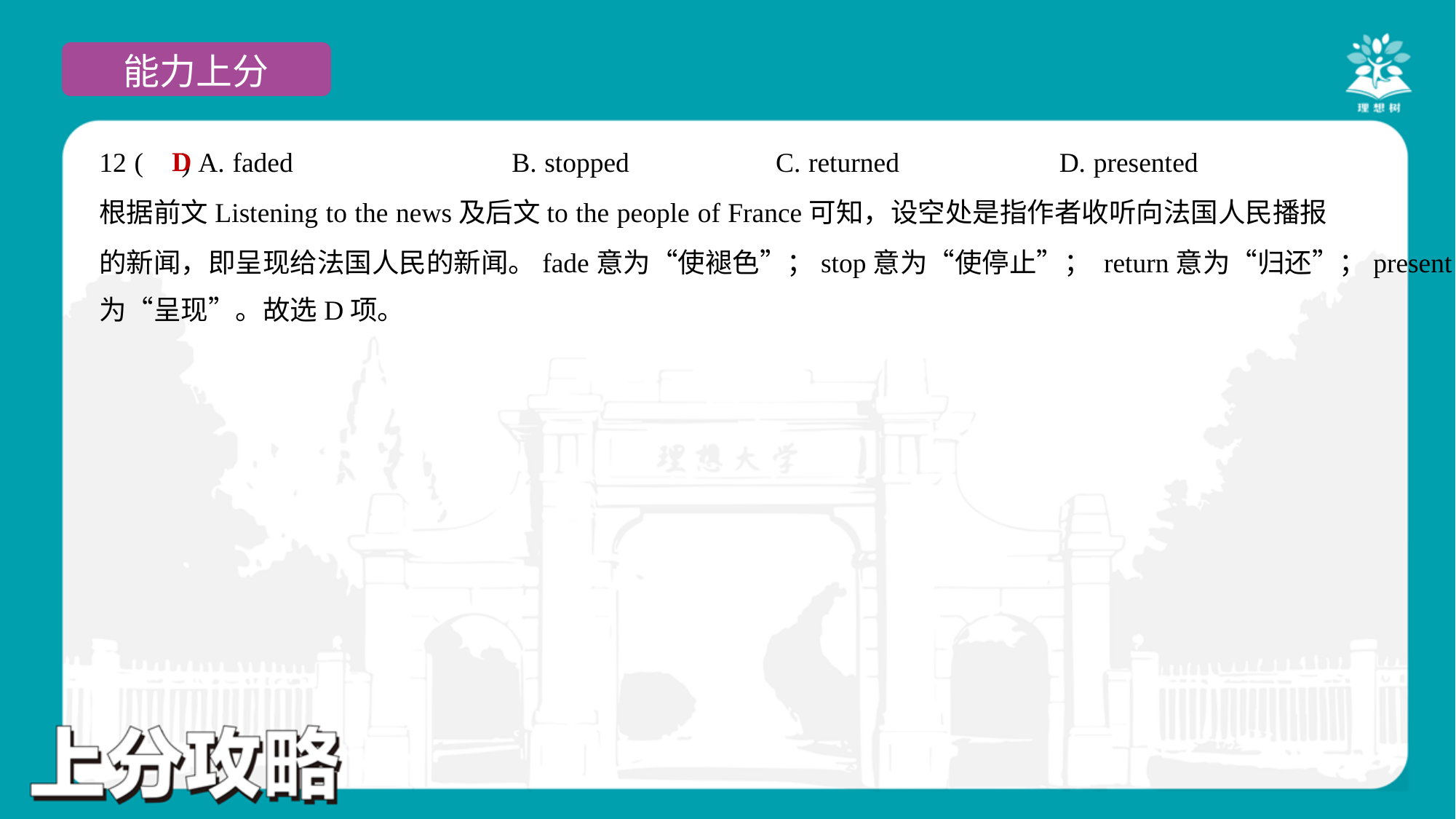

D
12 (     ) A. faded	B. stopped	C. returned	D. presented
根据前文Listening to the news及后文to the people of France可知，设空处是指作者收听向法国人民播报
的新闻，即呈现给法国人民的新闻。fade意为“使褪色”；stop意为“使停止”； return意为“归还”；present意
为“呈现”。故选D项。